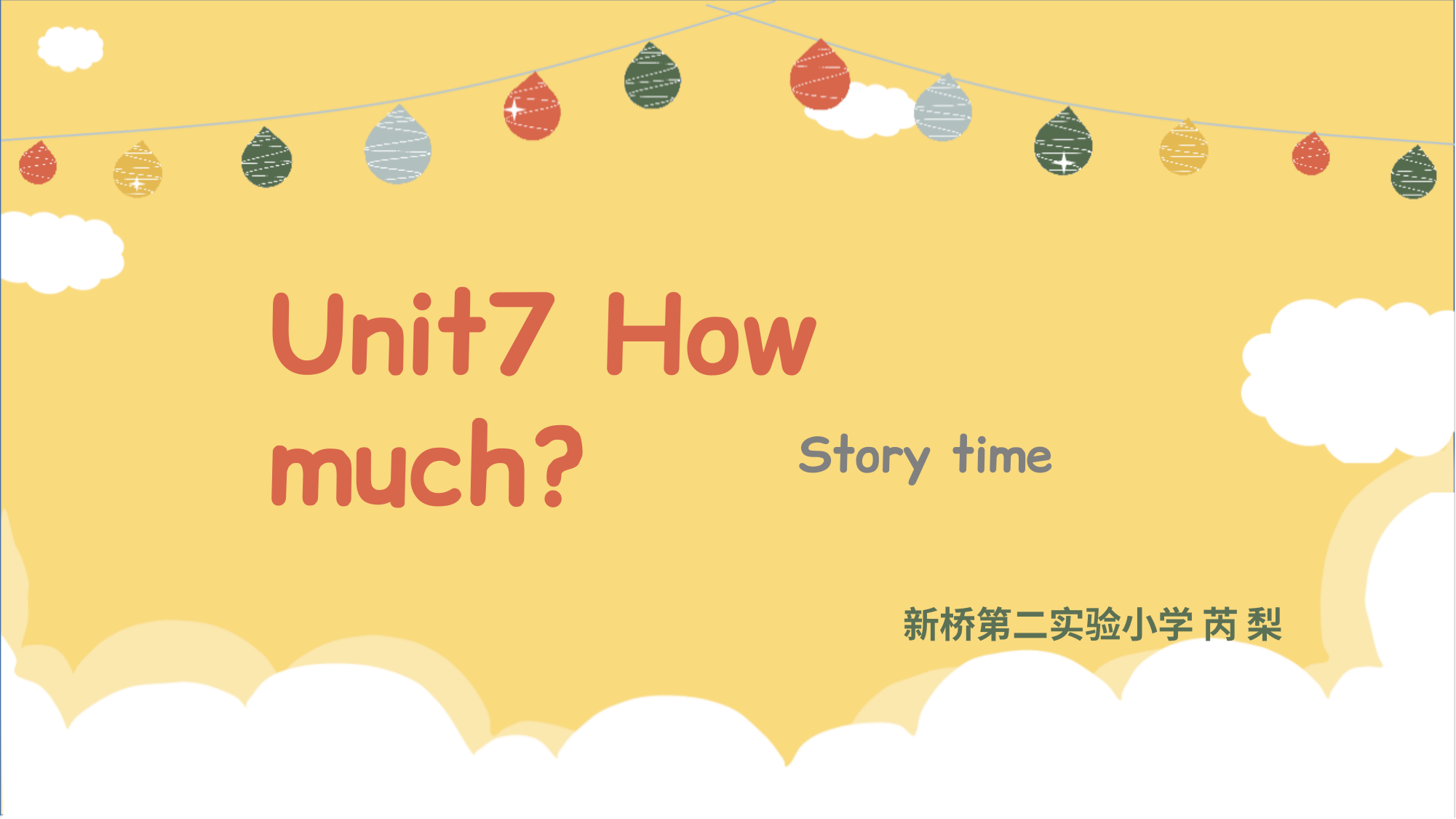

Unit7 How much?
Story time
新桥第二实验小学 芮 梨